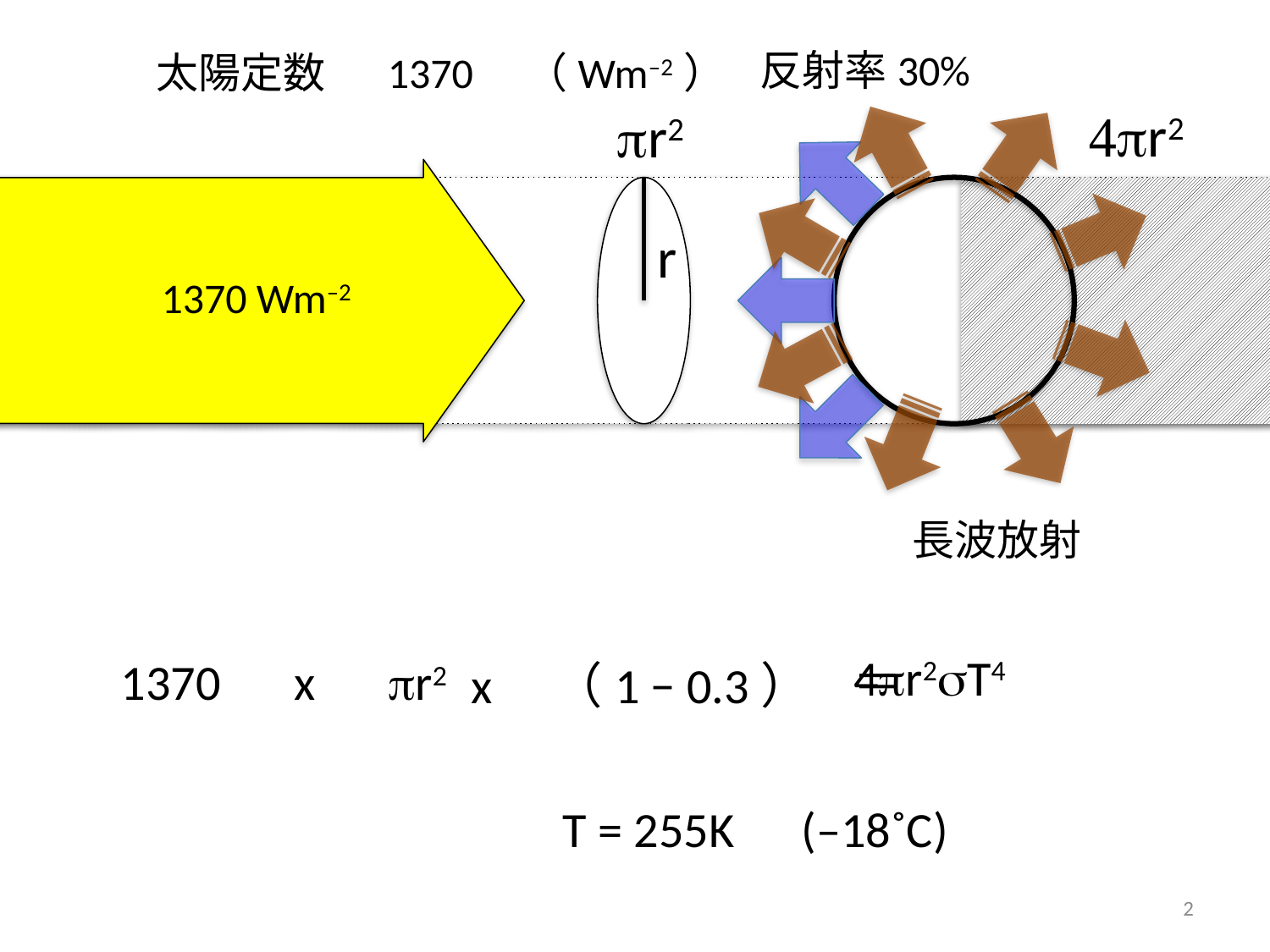

反射率30%
太陽定数 　1370　（Wm–2）
4πr2
πr2

r

1370 Wm–2

長波放射
4πr2σT4
1370　x　πr2　　　　　　　　＝
x　（1 − 0.3）
T = 255K      (–18˚C)
2